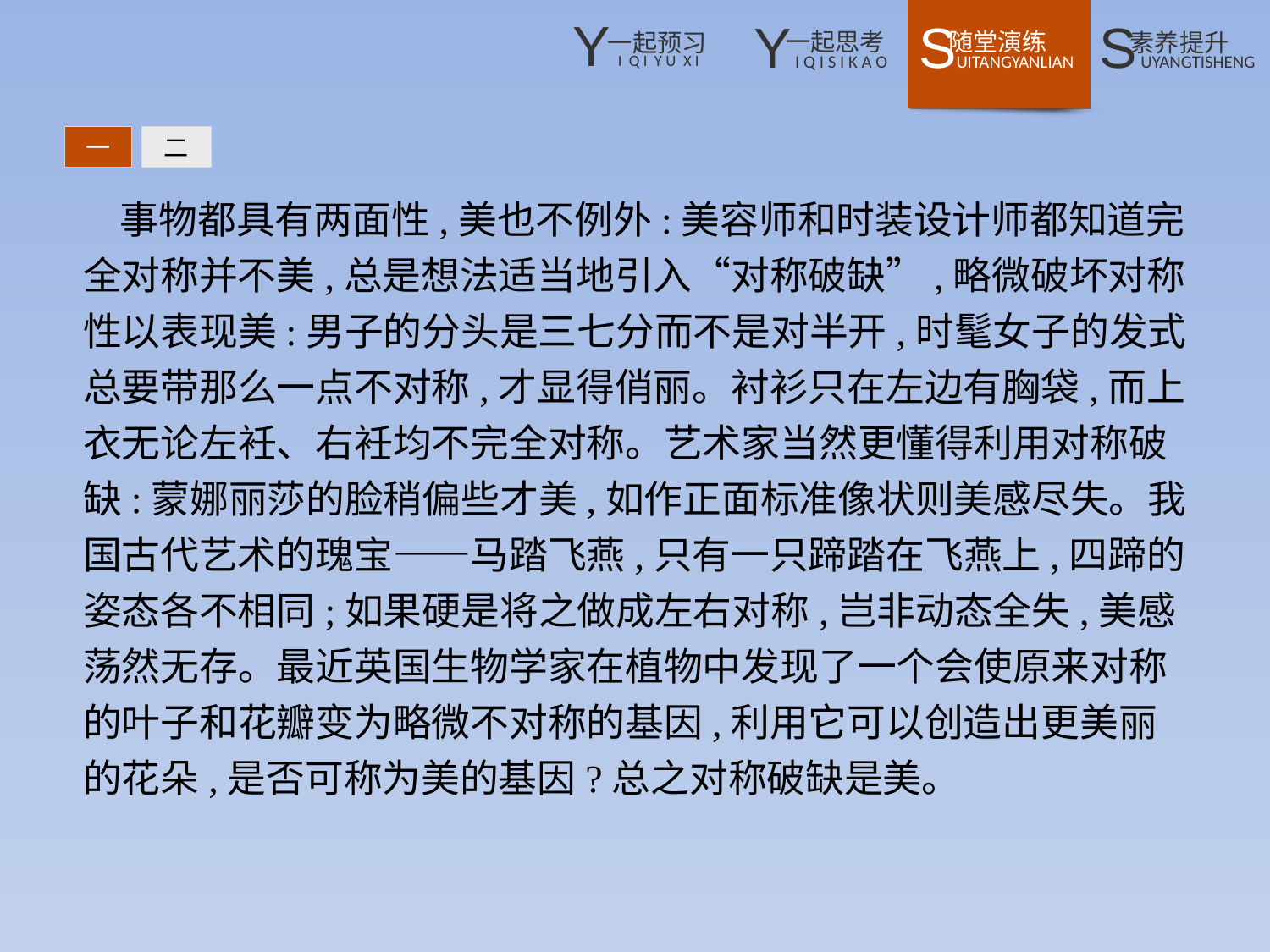

一
二
事物都具有两面性,美也不例外:美容师和时装设计师都知道完全对称并不美,总是想法适当地引入“对称破缺”,略微破坏对称性以表现美:男子的分头是三七分而不是对半开,时髦女子的发式总要带那么一点不对称,才显得俏丽。衬衫只在左边有胸袋,而上衣无论左衽、右衽均不完全对称。艺术家当然更懂得利用对称破缺:蒙娜丽莎的脸稍偏些才美,如作正面标准像状则美感尽失。我国古代艺术的瑰宝——马踏飞燕,只有一只蹄踏在飞燕上,四蹄的姿态各不相同;如果硬是将之做成左右对称,岂非动态全失,美感荡然无存。最近英国生物学家在植物中发现了一个会使原来对称的叶子和花瓣变为略微不对称的基因,利用它可以创造出更美丽的花朵,是否可称为美的基因?总之对称破缺是美。